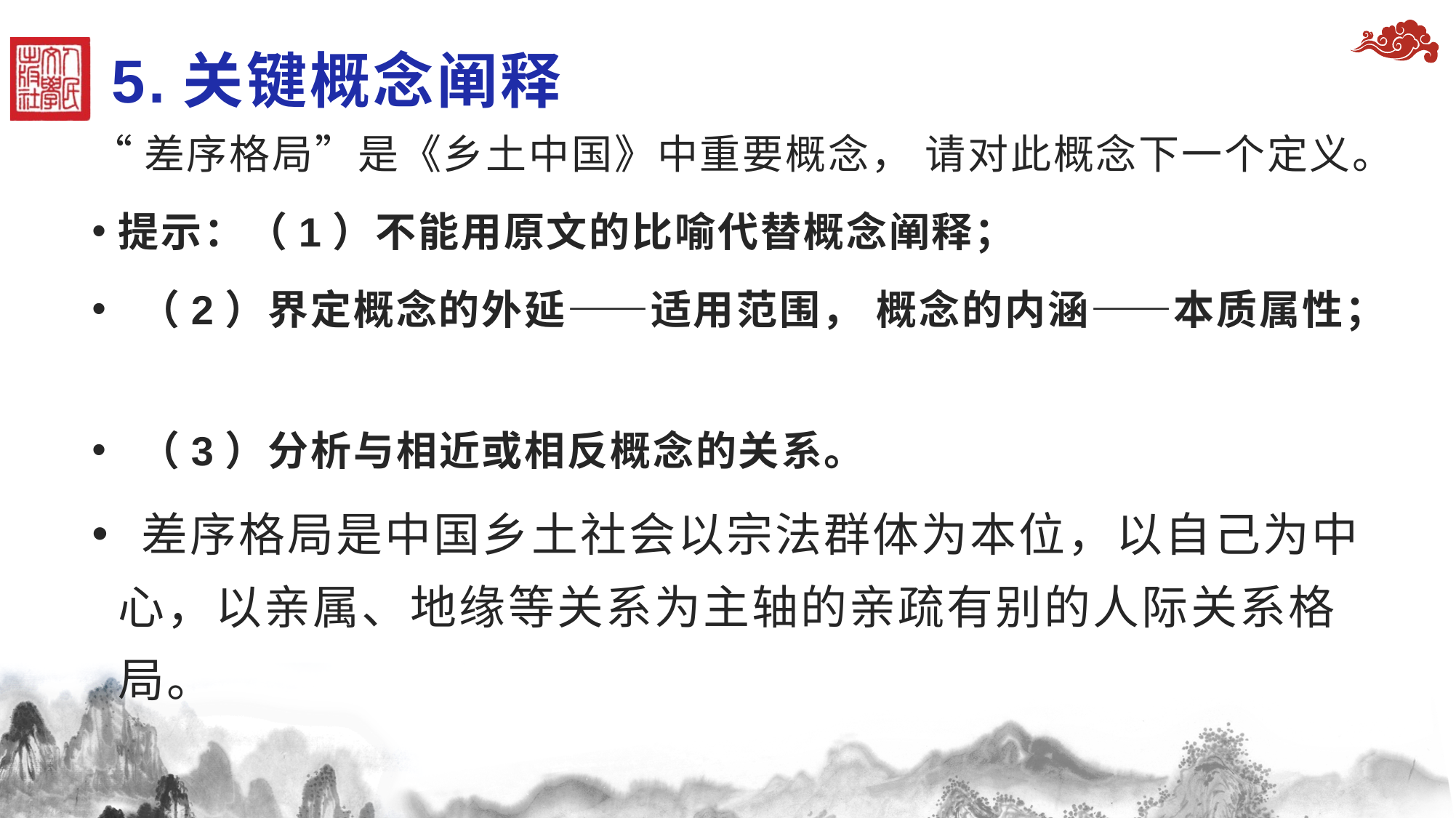

# 5.关键概念阐释
“差序格局”是《乡土中国》中重要概念， 请对此概念下一个定义。
提示：（1）不能用原文的比喻代替概念阐释；
 （2）界定概念的外延——适用范围， 概念的内涵——本质属性；
 （3）分析与相近或相反概念的关系。
 差序格局是中国乡土社会以宗法群体为本位，以自己为中心，以亲属、地缘等关系为主轴的亲疏有别的人际关系格局。